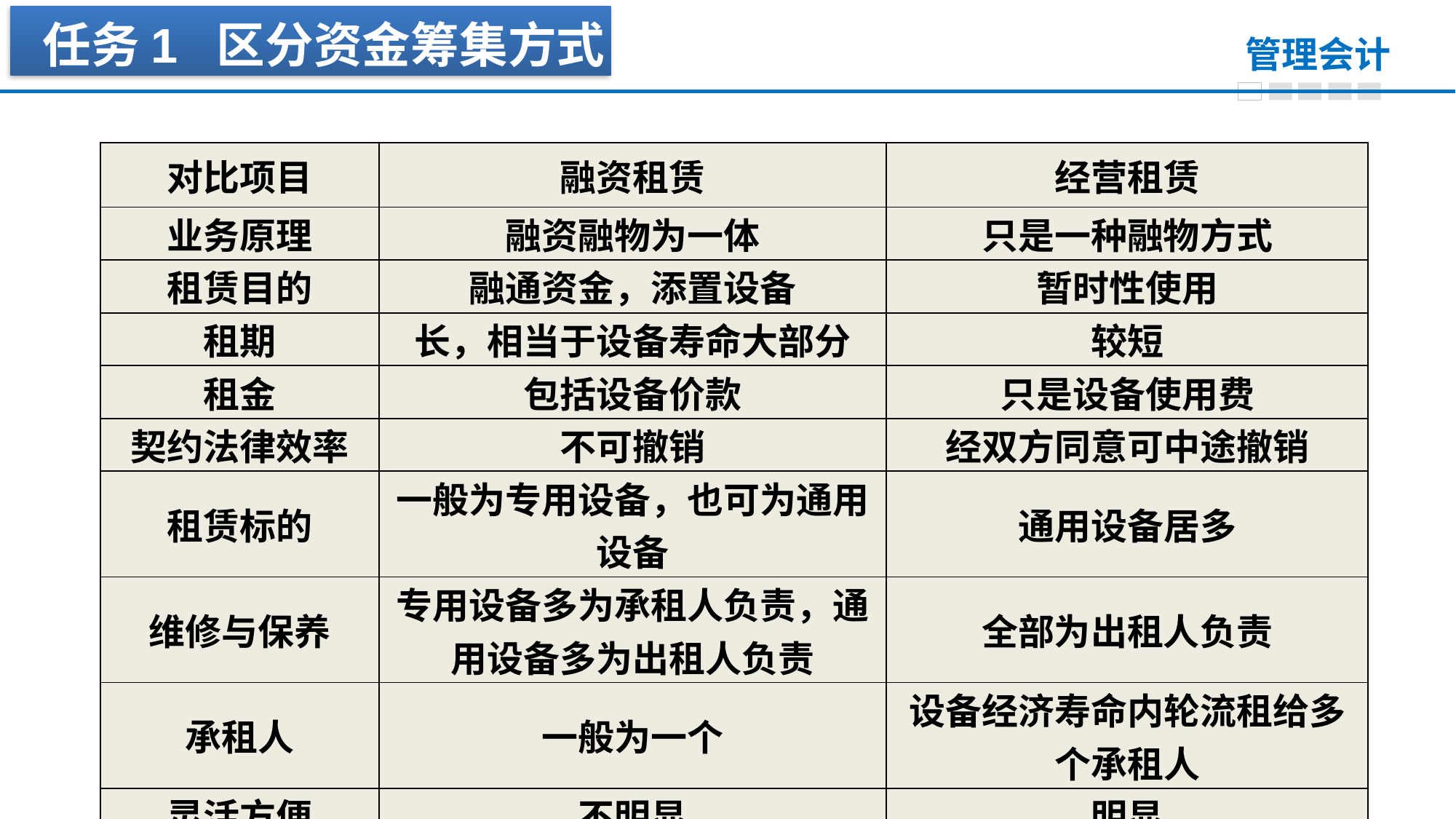

任务1  区分资金筹集方式
| 对比项目 | 融资租赁 | 经营租赁 |
| --- | --- | --- |
| 业务原理 | 融资融物为一体 | 只是一种融物方式 |
| 租赁目的 | 融通资金，添置设备 | 暂时性使用 |
| 租期 | 长，相当于设备寿命大部分 | 较短 |
| 租金 | 包括设备价款 | 只是设备使用费 |
| 契约法律效率 | 不可撤销 | 经双方同意可中途撤销 |
| 租赁标的 | 一般为专用设备，也可为通用设备 | 通用设备居多 |
| 维修与保养 | 专用设备多为承租人负责，通用设备多为出租人负责 | 全部为出租人负责 |
| 承租人 | 一般为一个 | 设备经济寿命内轮流租给多个承租人 |
| 灵活方便 | 不明显 | 明显 |